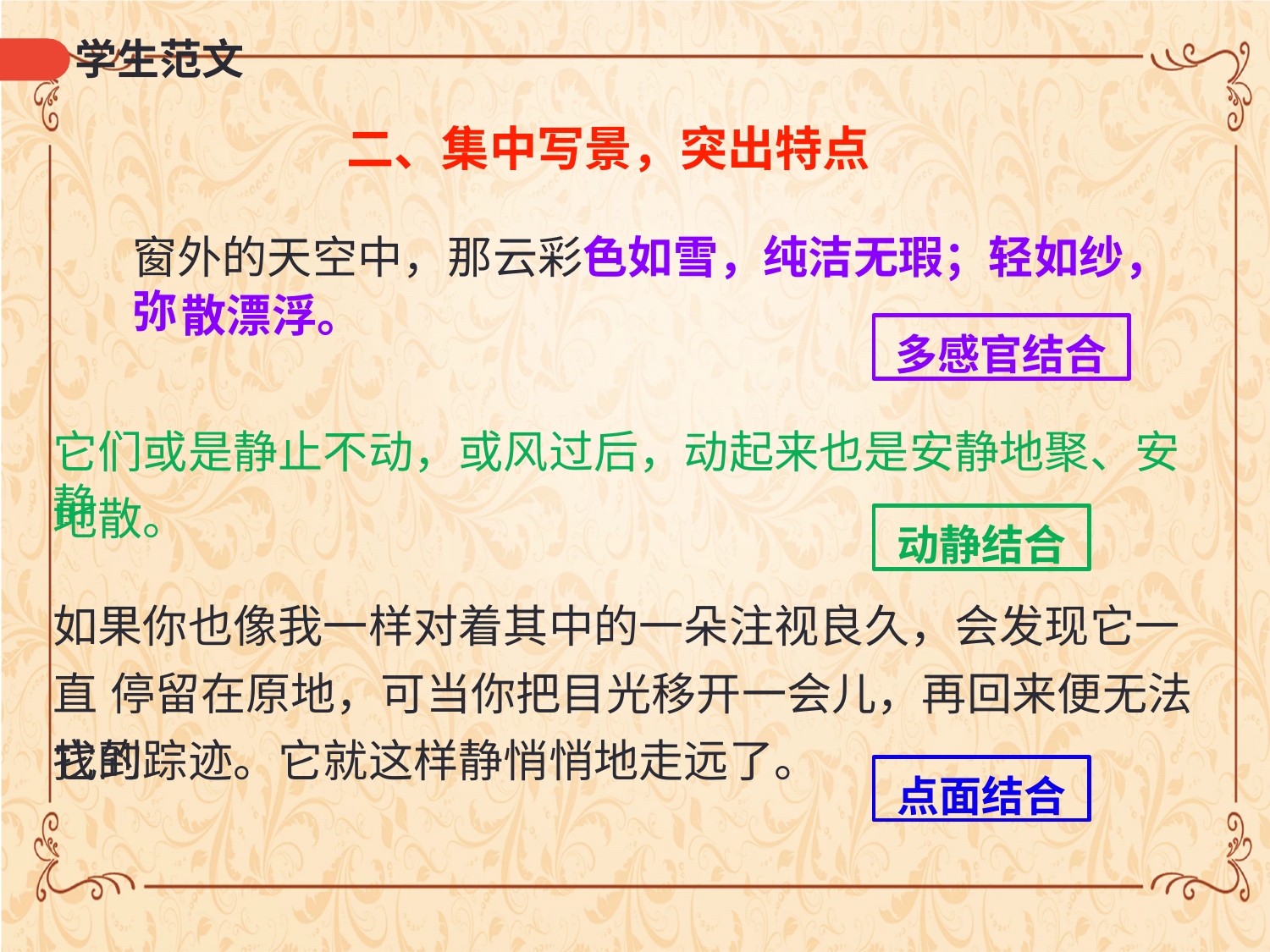

学生范文

# 二、集中写景，突出特点
窗外的天空中，那云彩色如雪，纯洁无瑕；轻如纱，弥
散漂浮。
多感官结合
它们或是静止不动，或风过后，动起来也是安静地聚、安静
地散。
动静结合
如果你也像我一样对着其中的一朵注视良久，会发现它一直 停留在原地，可当你把目光移开一会儿，再回来便无法找到
它的踪迹。它就这样静悄悄地走远了。
点面结合